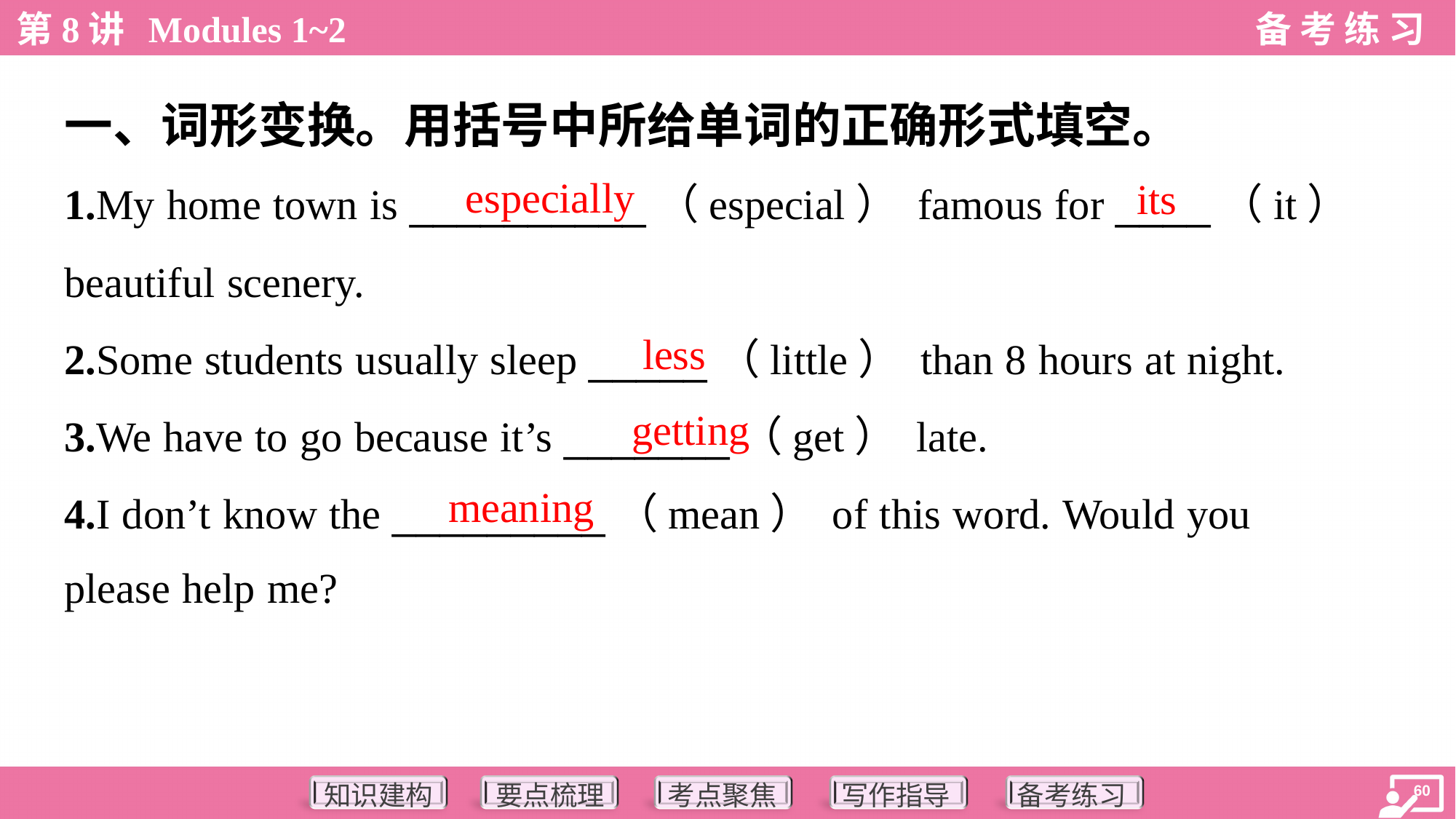

一、词形变换。用括号中所给单词的正确形式填空。
especially
its
1.My home town is __________（especial） famous for ____（it）
beautiful scenery.
2.Some students usually sleep _____（little） than 8 hours at night.
3.We have to go because it’s _______（get） late.
4.I don’t know the _________（mean） of this word. Would you
please help me?
less
getting
meaning